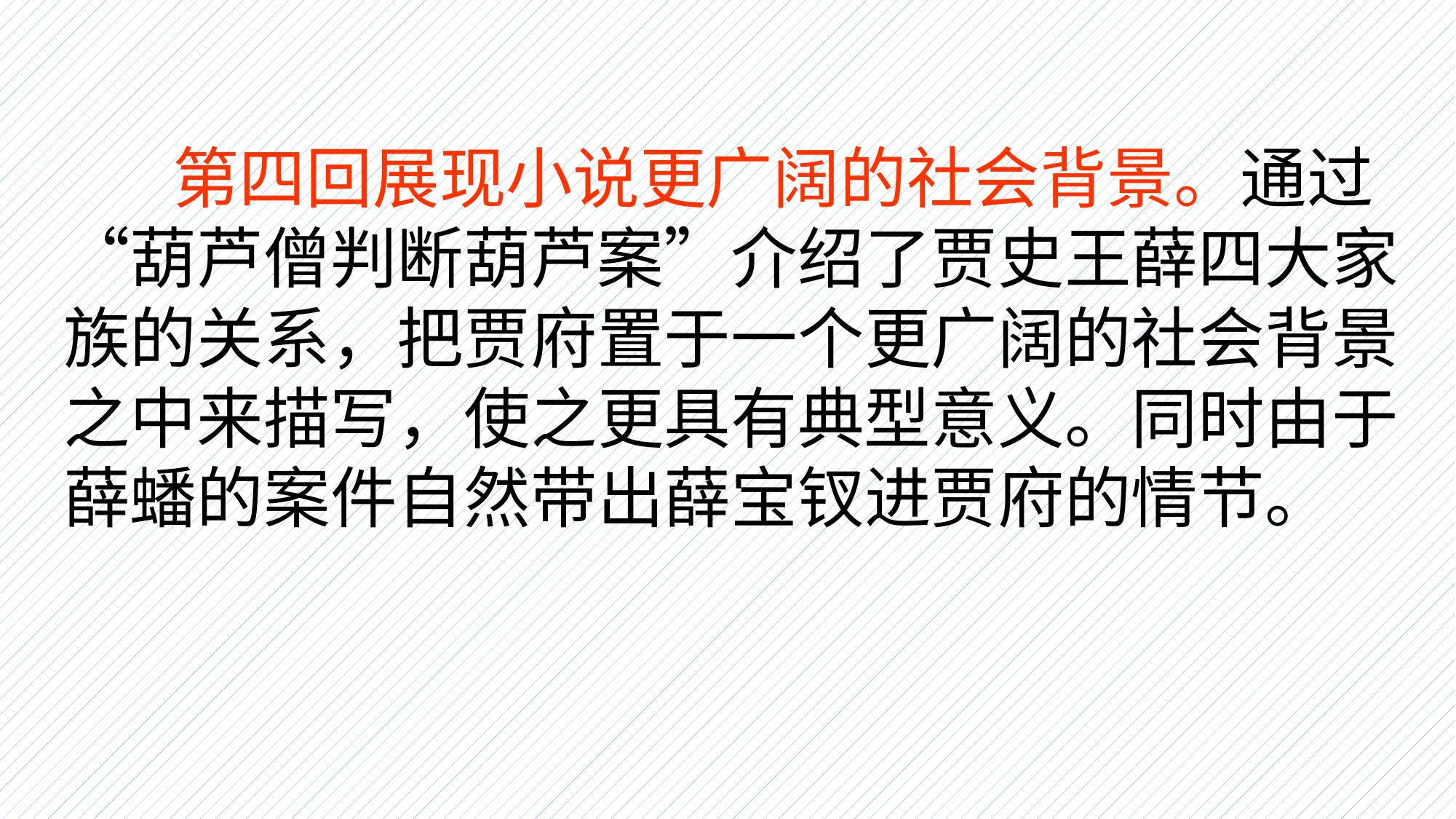

第四回展现小说更广阔的社会背景。通过“葫芦僧判断葫芦案”介绍了贾史王薛四大家族的关系，把贾府置于一个更广阔的社会背景之中来描写，使之更具有典型意义。同时由于薛蟠的案件自然带出薛宝钗进贾府的情节。